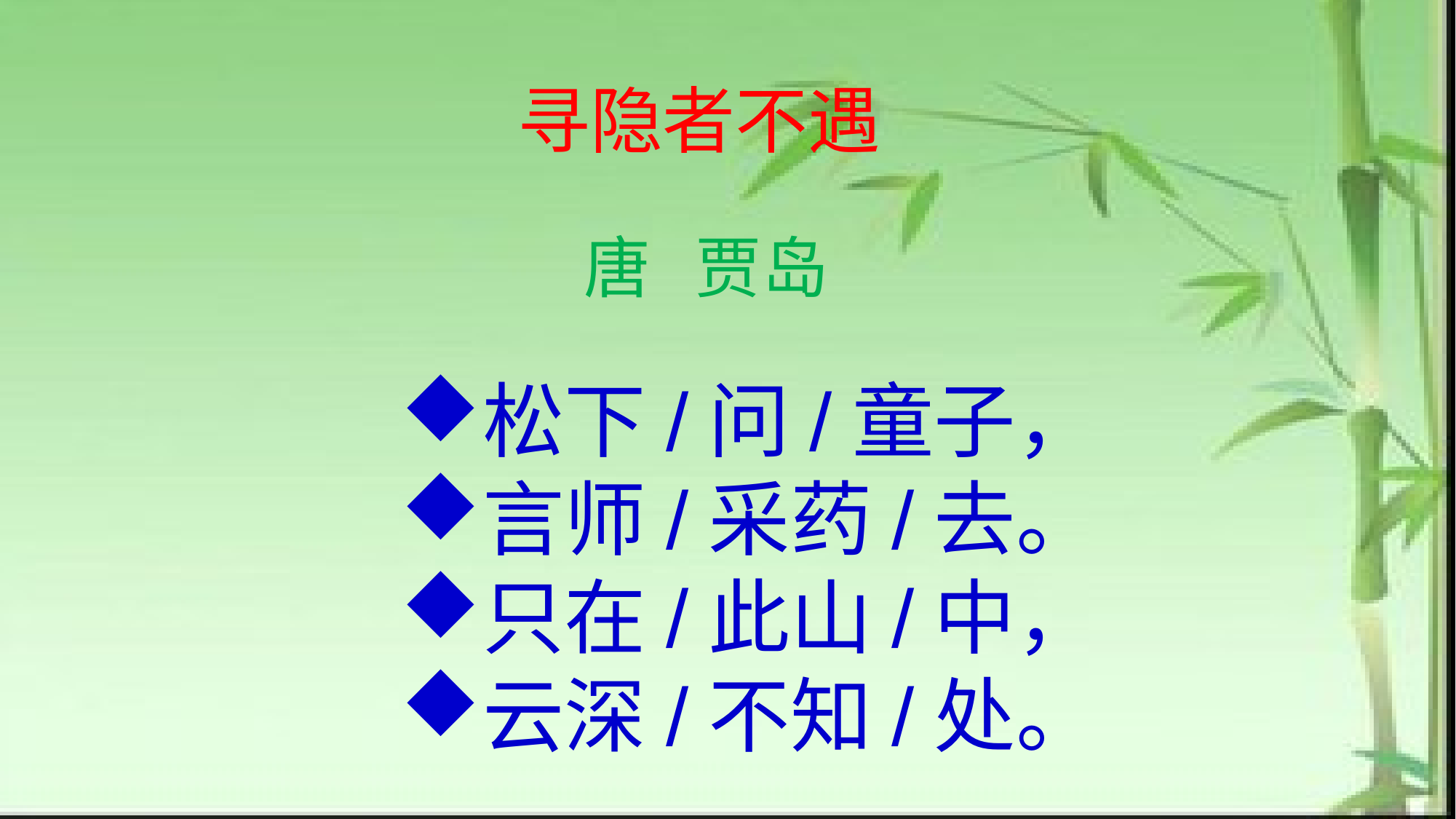

寻隐者不遇
唐   贾岛
松下/问/童子，
言师/采药/去。
只在/此山/中，
云深/不知/处。